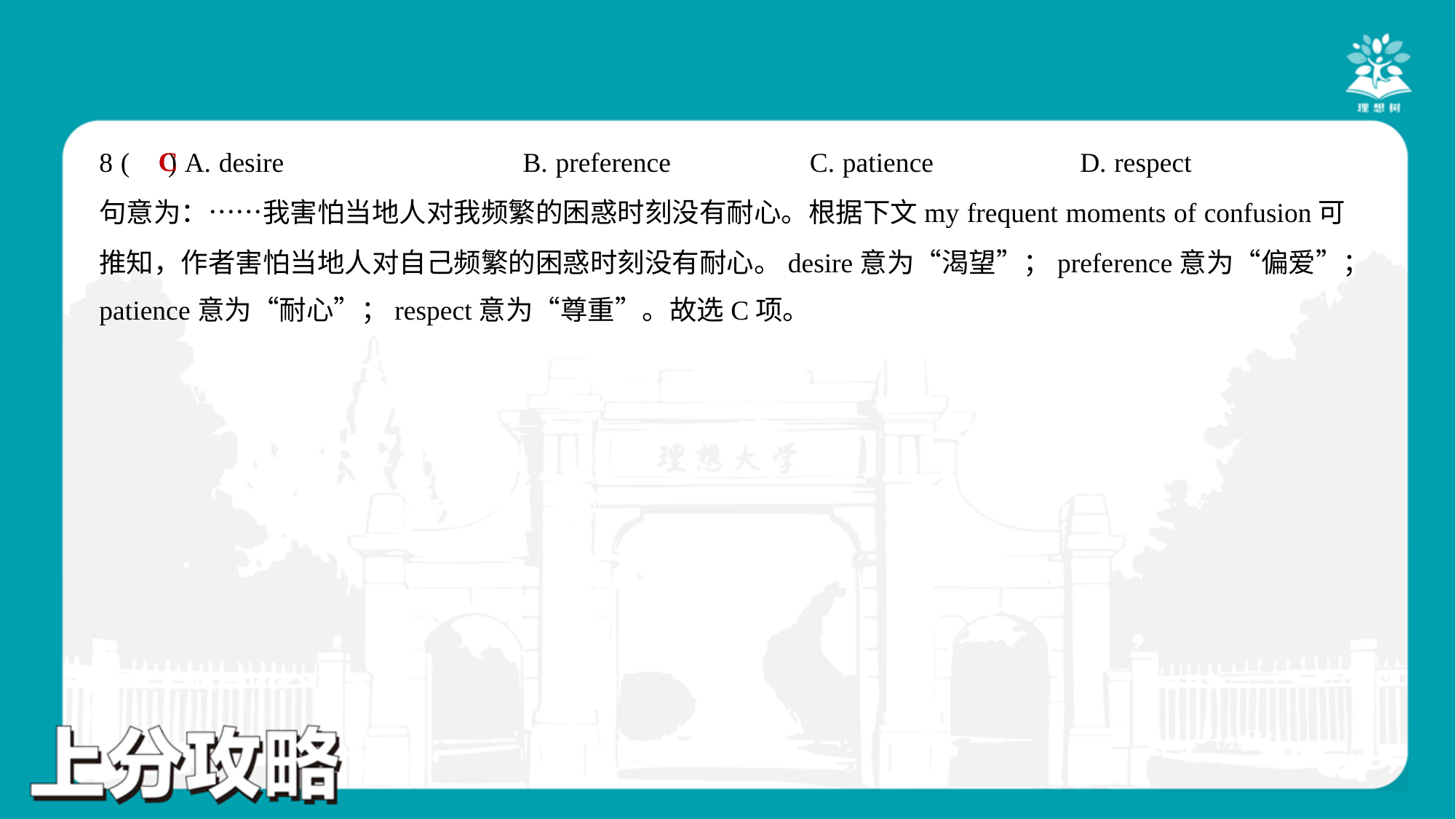

C
8 (     ) A. desire	B. preference	C. patience	D. respect
句意为：……我害怕当地人对我频繁的困惑时刻没有耐心。根据下文my frequent moments of confusion可
推知，作者害怕当地人对自己频繁的困惑时刻没有耐心。desire意为“渴望”；preference意为“偏爱”；
patience意为“耐心”；respect意为“尊重”。故选C项。